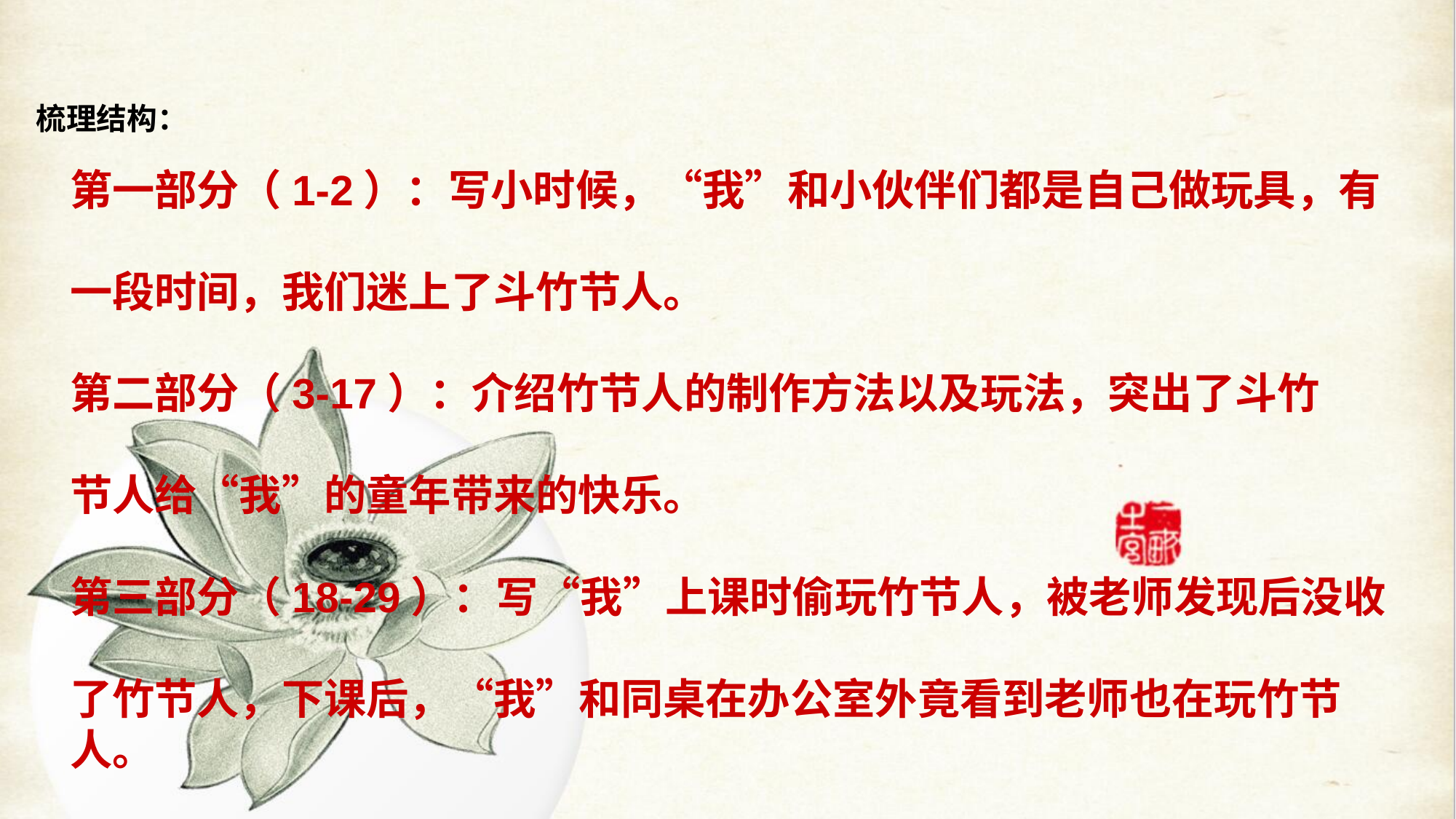

梳理结构：
第一部分（1-2）：写小时候，“我”和小伙伴们都是自己做玩具，有

一段时间，我们迷上了斗竹节人。

第二部分（3-17）：介绍竹节人的制作方法以及玩法，突出了斗竹

节人给“我”的童年带来的快乐。

第三部分（18-29）：写“我”上课时偷玩竹节人，被老师发现后没收

了竹节人，下课后，“我”和同桌在办公室外竟看到老师也在玩竹节人。